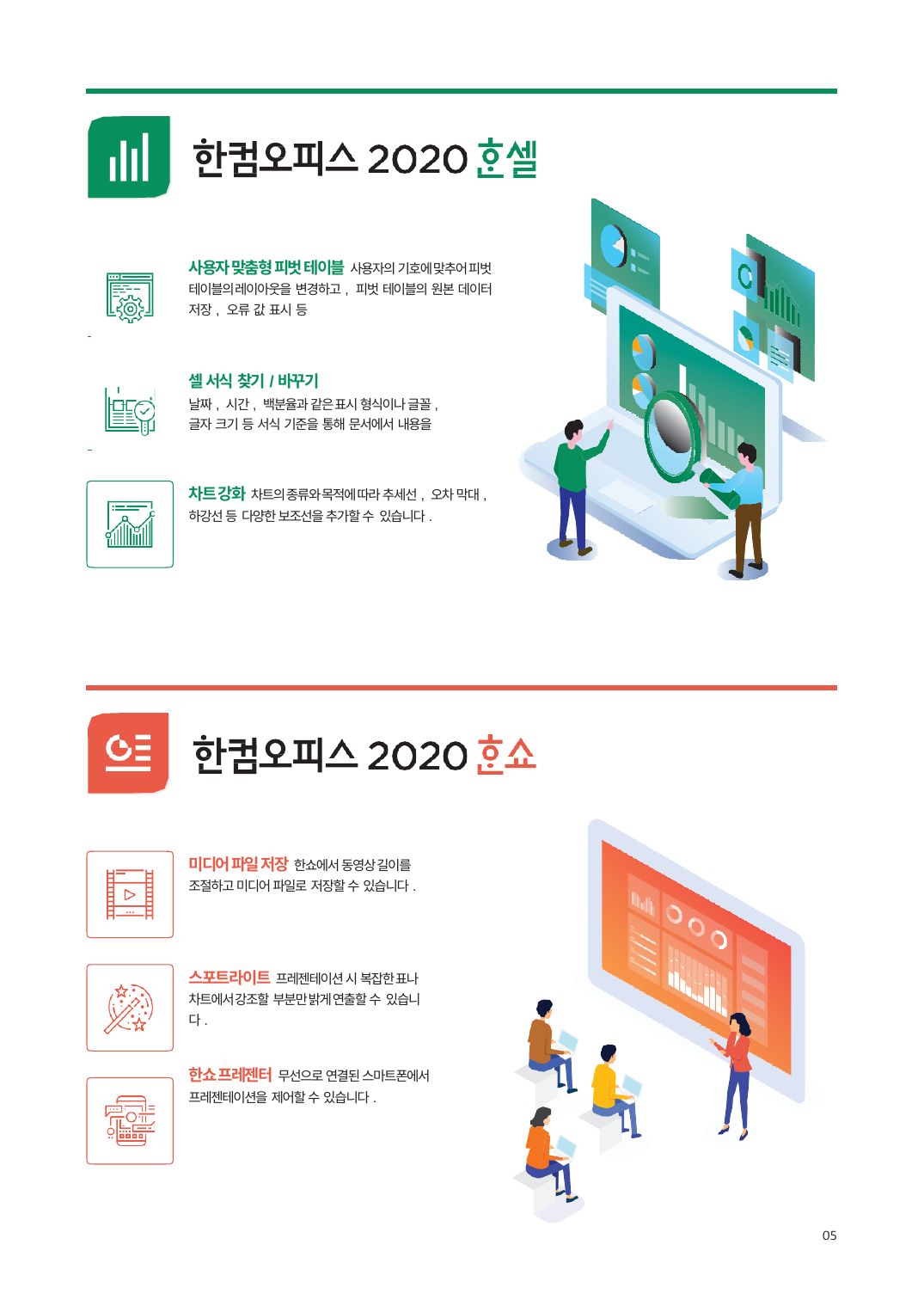

사용자 맞춤형 피벗 테이블  사용자의 기호에 맞추어 피벗 테이블의 레이아웃을  변경하고, 피벗 테이블의 원본 데이터 저장, 오류 값 표시 등

셀 서식 찾기/바꾸기

날짜, 시간, 백분율과 같은 표시 형식이나 글꼴,  글자 크기 등 서식 기준을 통해 문서에서 내용을

차트 강화  차트의 종류와 목적에 따라 추세선, 오차 막대, 하강선 등  다양한 보조선을 추가할 수 있습니다.

미디어 파일 저장  한쇼에서 동영상 길이를 조절하고 미디어 파일로  저장할 수 있습니다.

스포트라이트  프레젠테이션 시 복잡한 표나 차트에서 강조할  부분만 밝게 연출할 수 있습니다.

한쇼 프레젠터  무선으로 연결된 스마트폰에서 프레젠테이션을  제어할 수 있습니다.

05